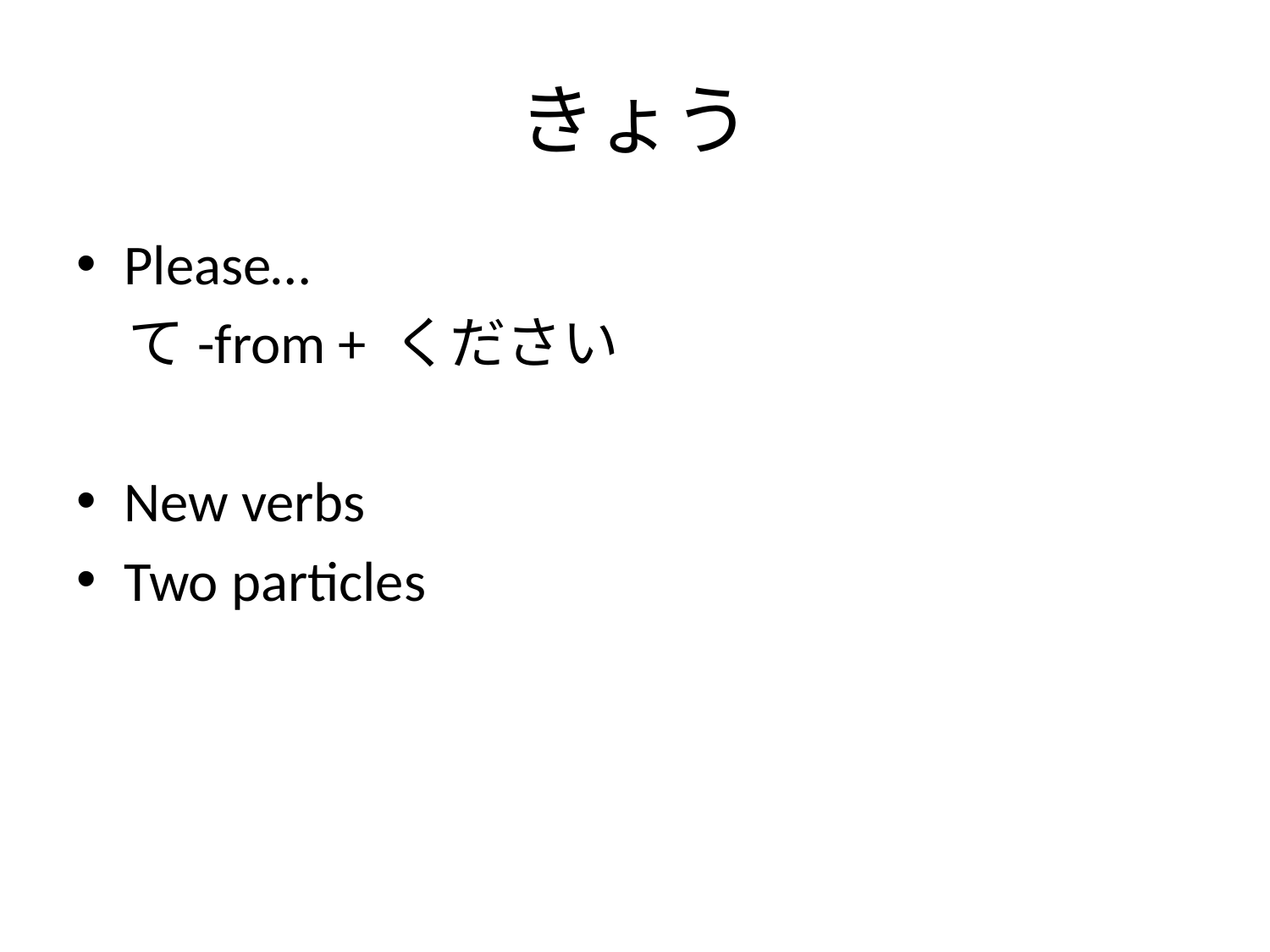

# きょう
Please…
   て-from + ください

New verbs
Two particles